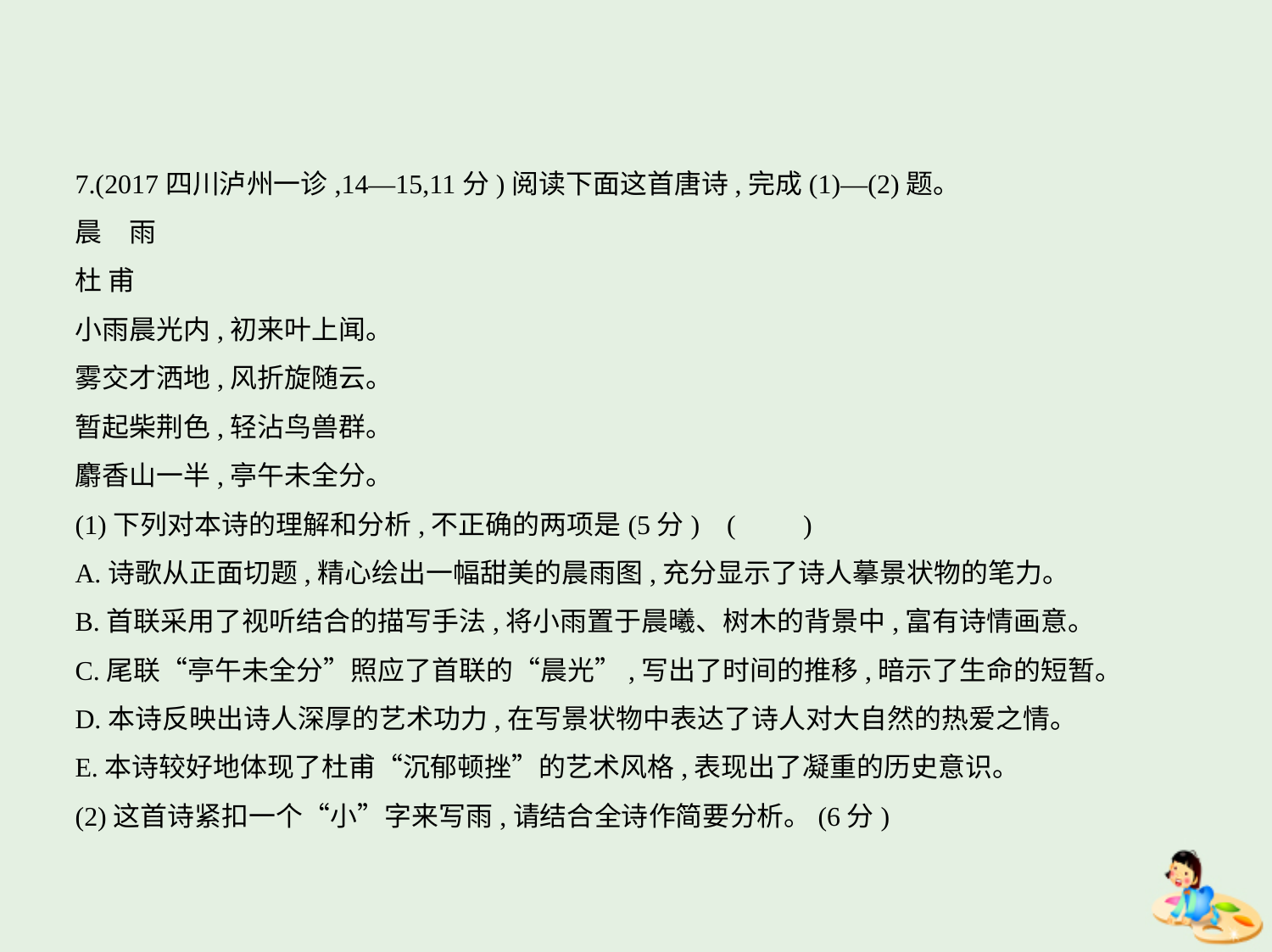

7.(2017四川泸州一诊,14—15,11分)阅读下面这首唐诗,完成(1)—(2)题。
晨　雨
杜 甫
小雨晨光内,初来叶上闻。
雾交才洒地,风折旋随云。
暂起柴荆色,轻沾鸟兽群。
麝香山一半,亭午未全分。
(1)下列对本诗的理解和分析,不正确的两项是(5分) (　　)
A.诗歌从正面切题,精心绘出一幅甜美的晨雨图,充分显示了诗人摹景状物的笔力。
B.首联采用了视听结合的描写手法,将小雨置于晨曦、树木的背景中,富有诗情画意。
C.尾联“亭午未全分”照应了首联的“晨光”,写出了时间的推移,暗示了生命的短暂。
D.本诗反映出诗人深厚的艺术功力,在写景状物中表达了诗人对大自然的热爱之情。
E.本诗较好地体现了杜甫“沉郁顿挫”的艺术风格,表现出了凝重的历史意识。
(2)这首诗紧扣一个“小”字来写雨,请结合全诗作简要分析。(6分)